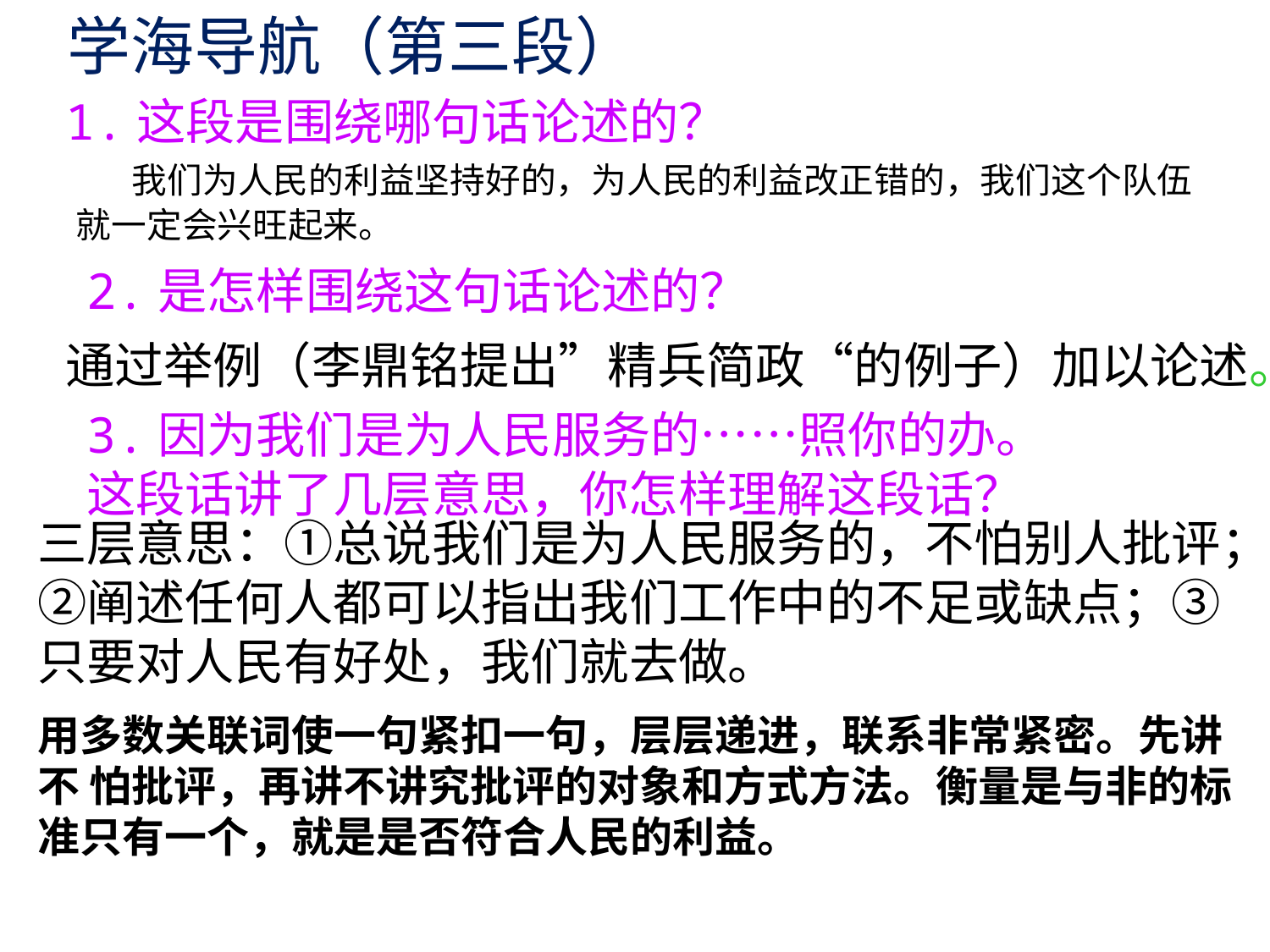

学海导航（第三段）
1.这段是围绕哪句话论述的？
    我们为人民的利益坚持好的，为人民的利益改正错的，我们这个队伍就一定会兴旺起来。
2.是怎样围绕这句话论述的？
通过举例（李鼎铭提出”精兵简政“的例子）加以论述。
3.因为我们是为人民服务的……照你的办。这段话讲了几层意思，你怎样理解这段话？
三层意思：①总说我们是为人民服务的，不怕别人批评；②阐述任何人都可以指出我们工作中的不足或缺点；③只要对人民有好处，我们就去做。

用多数关联词使一句紧扣一句，层层递进，联系非常紧密。先讲不 怕批评，再讲不讲究批评的对象和方式方法。衡量是与非的标准只有一个，就是是否符合人民的利益。